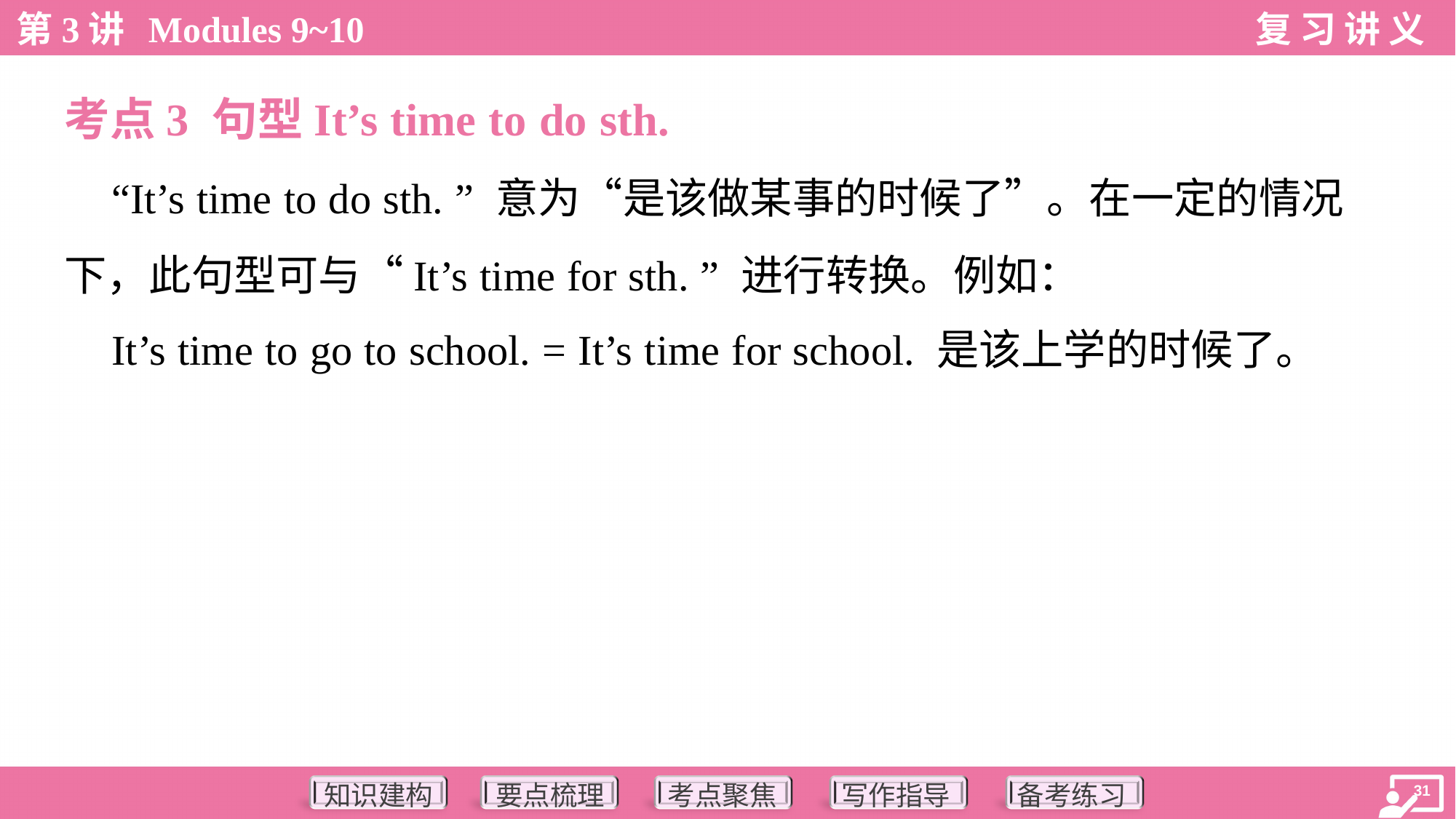

考点3 句型It’s time to do sth.
    “It’s time to do sth. ” 意为“是该做某事的时候了”。在一定的情况
下，此句型可与“It’s time for sth. ” 进行转换。例如：
    It’s time to go to school. = It’s time for school. 是该上学的时候了。